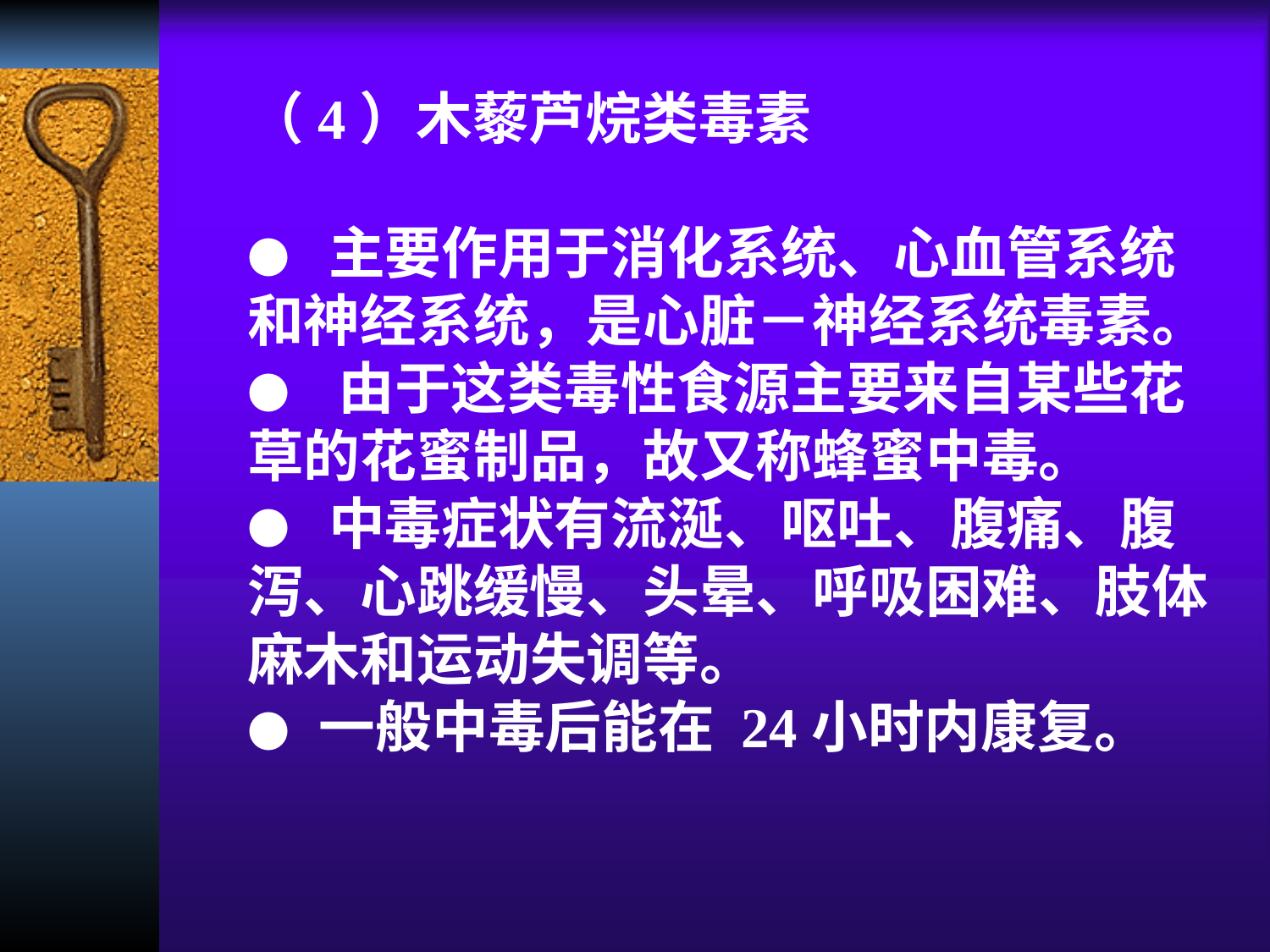

（4）木藜芦烷类毒素
●   主要作用于消化系统、心血管系统和神经系统，是心脏－神经系统毒素。
●    由于这类毒性食源主要来自某些花草的花蜜制品，故又称蜂蜜中毒。
●   中毒症状有流涎、呕吐、腹痛、腹泻、心跳缓慢、头晕、呼吸困难、肢体麻木和运动失调等。
●  一般中毒后能在 24小时内康复。